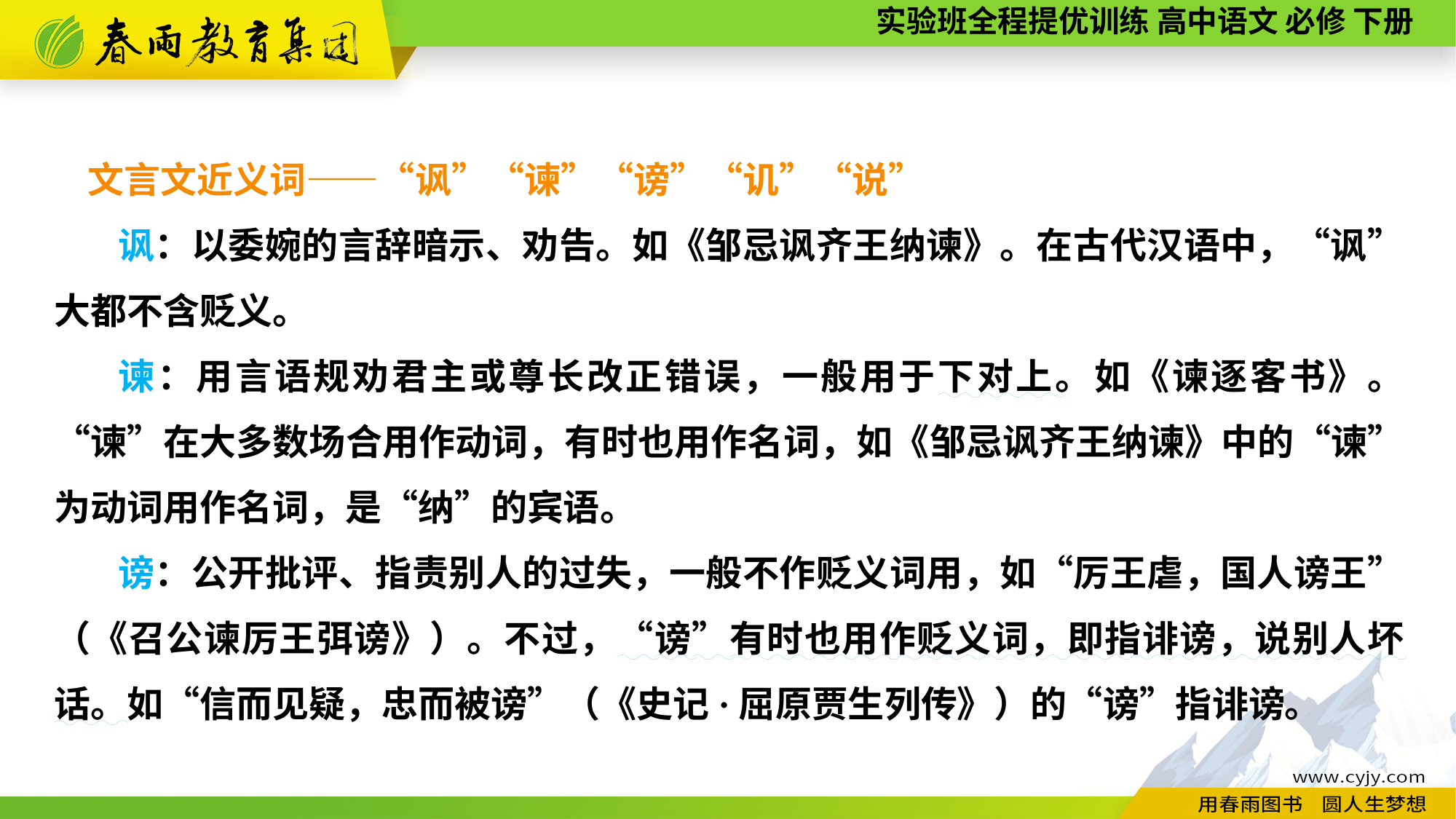

文言文近义词——“讽”“谏”“谤”“讥”“说”
讽：以委婉的言辞暗示、劝告。如《邹忌讽齐王纳谏》。在古代汉语中，“讽”大都不含贬义。
谏：用言语规劝君主或尊长改正错误，一般用于下对上。如《谏逐客书》。“谏”在大多数场合用作动词，有时也用作名词，如《邹忌讽齐王纳谏》中的“谏”为动词用作名词，是“纳”的宾语。
谤：公开批评、指责别人的过失，一般不作贬义词用，如“厉王虐，国人谤王”（《召公谏厉王弭谤》）。不过，“谤”有时也用作贬义词，即指诽谤，说别人坏话。如“信而见疑，忠而被谤”（《史记·屈原贾生列传》）的“谤”指诽谤。